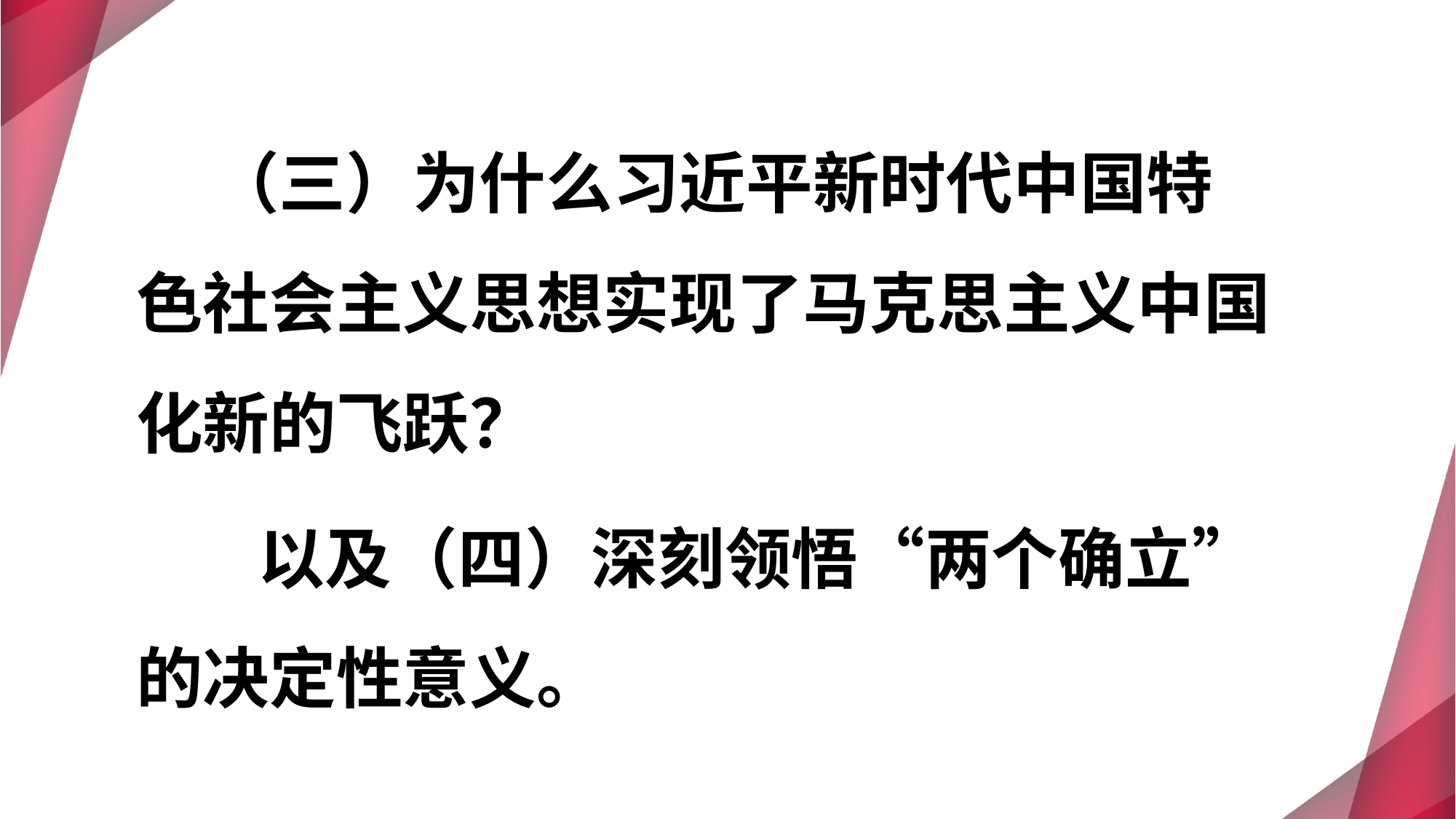

（三）为什么习近平新时代中国特色社会主义思想实现了马克思主义中国化新的飞跃？
       以及（四）深刻领悟“两个确立”的决定性意义。